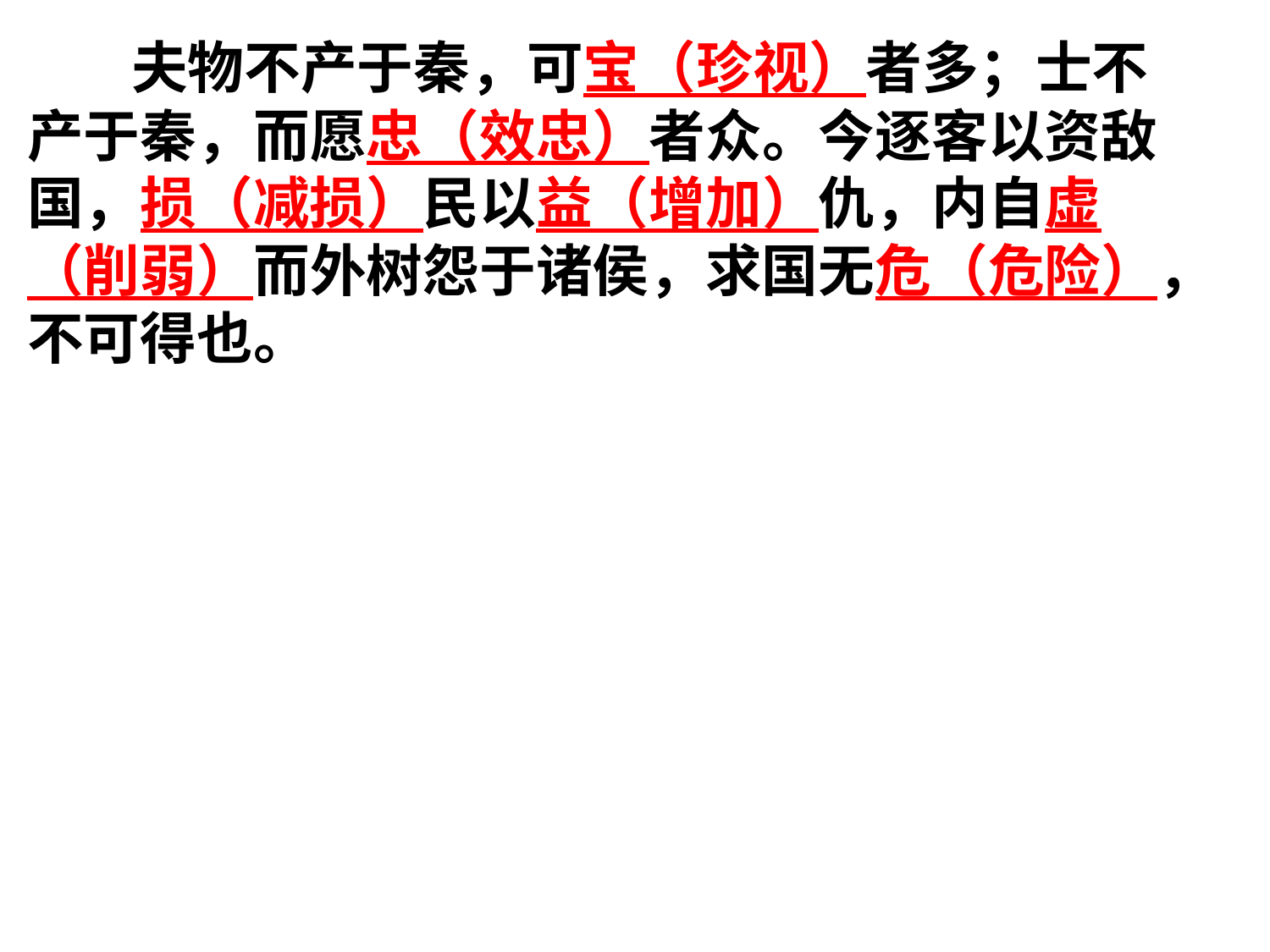

夫物不产于秦，可宝（珍视）者多；士不产于秦，而愿忠（效忠）者众。今逐客以资敌国，损（减损）民以益（增加）仇，内自虚（削弱）而外树怨于诸侯，求国无危（危险），不可得也。